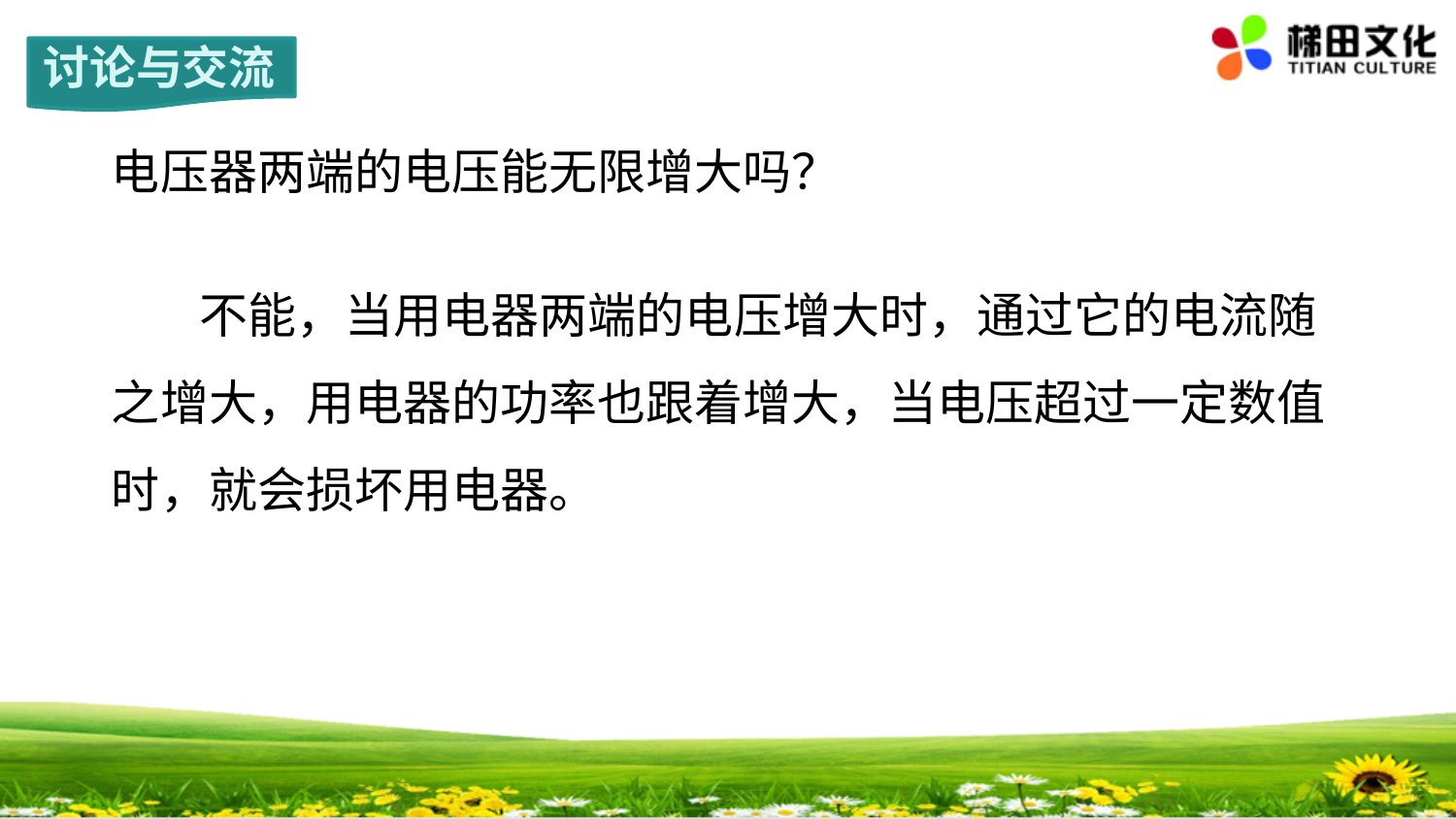

讨论与交流

电压器两端的电压能无限增大吗？
       不能，当用电器两端的电压增大时，通过它的电流随之增大，用电器的功率也跟着增大，当电压超过一定数值时，就会损坏用电器。